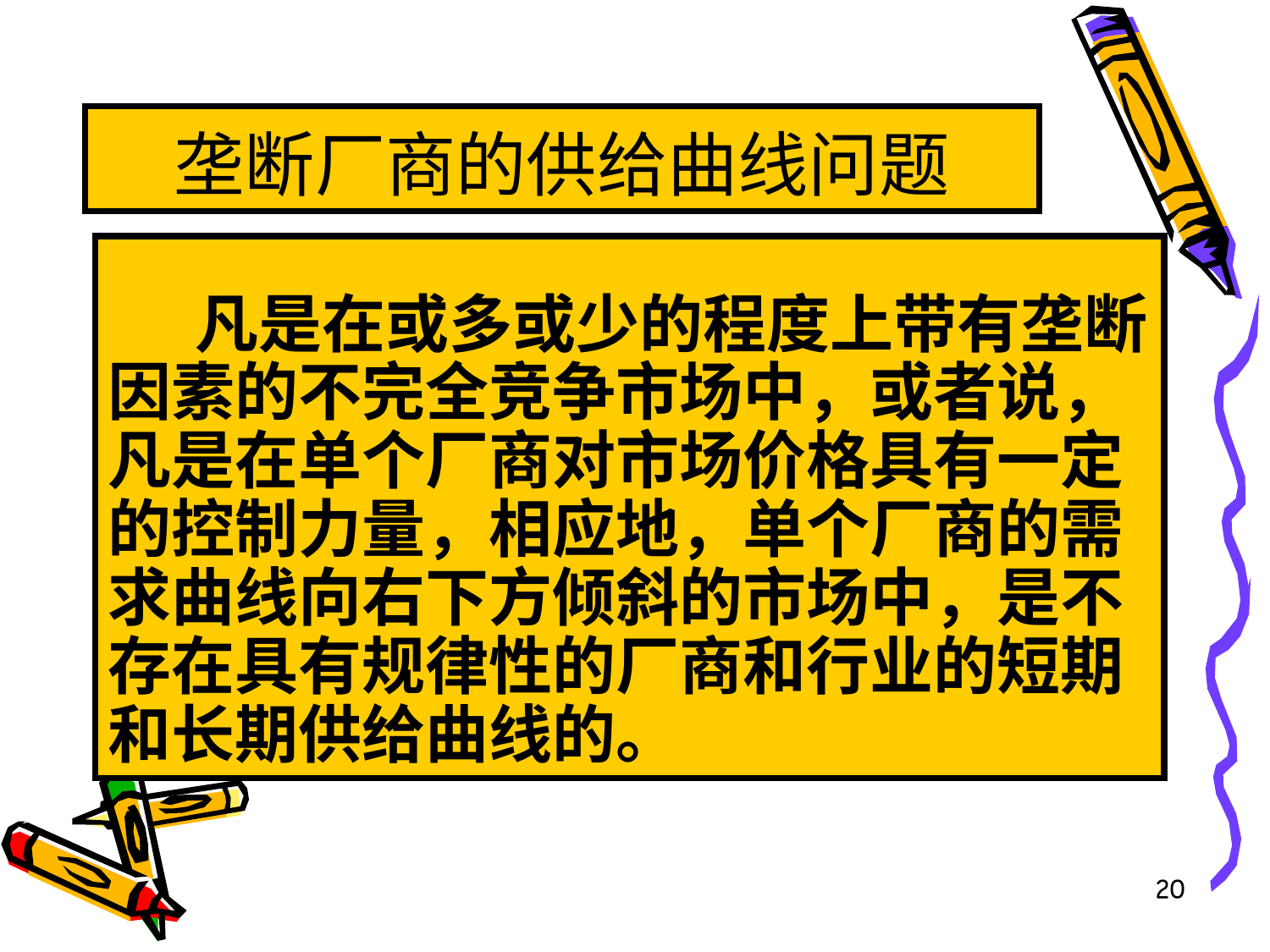

# 垄断厂商的供给曲线问题
     凡是在或多或少的程度上带有垄断因素的不完全竞争市场中，或者说，凡是在单个厂商对市场价格具有一定的控制力量，相应地，单个厂商的需求曲线向右下方倾斜的市场中，是不存在具有规律性的厂商和行业的短期和长期供给曲线的。
20